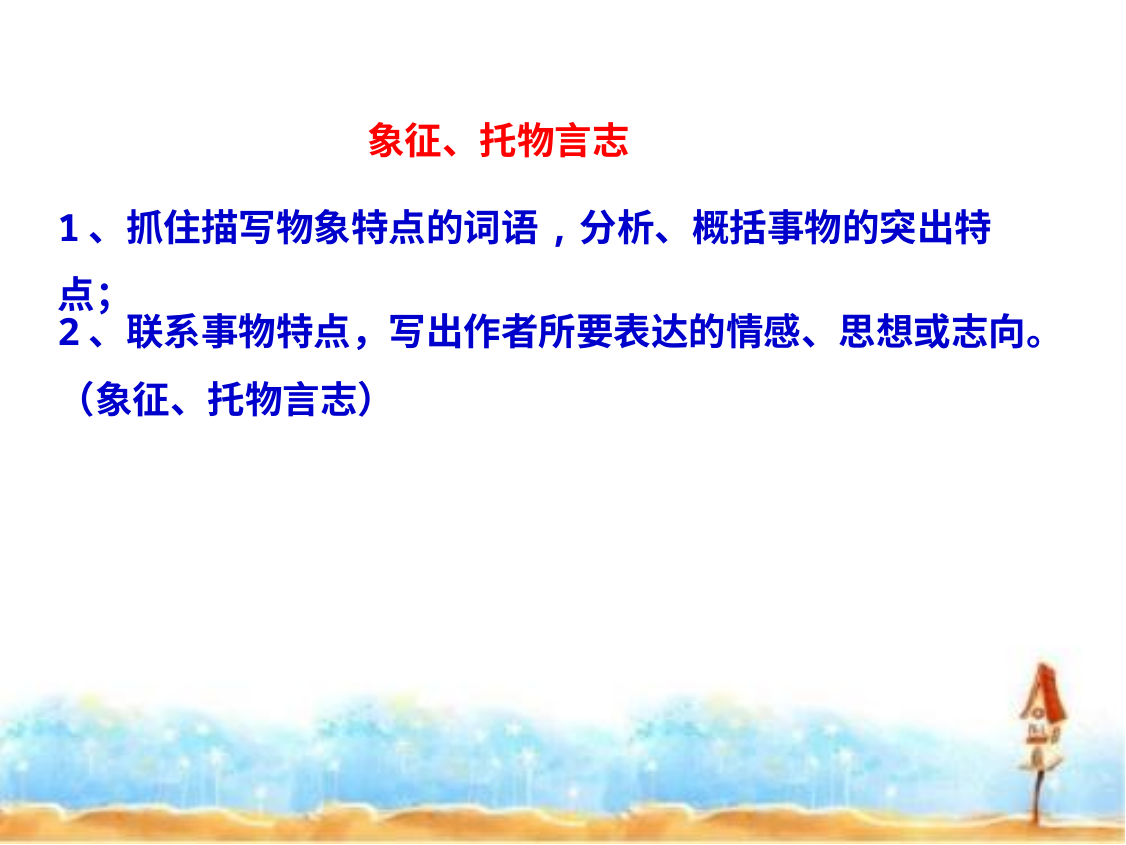

象征、托物言志
1、抓住描写物象特点的词语,分析、概括事物的突出特点；
2、联系事物特点，写出作者所要表达的情感、思想或志向。（象征、托物言志）